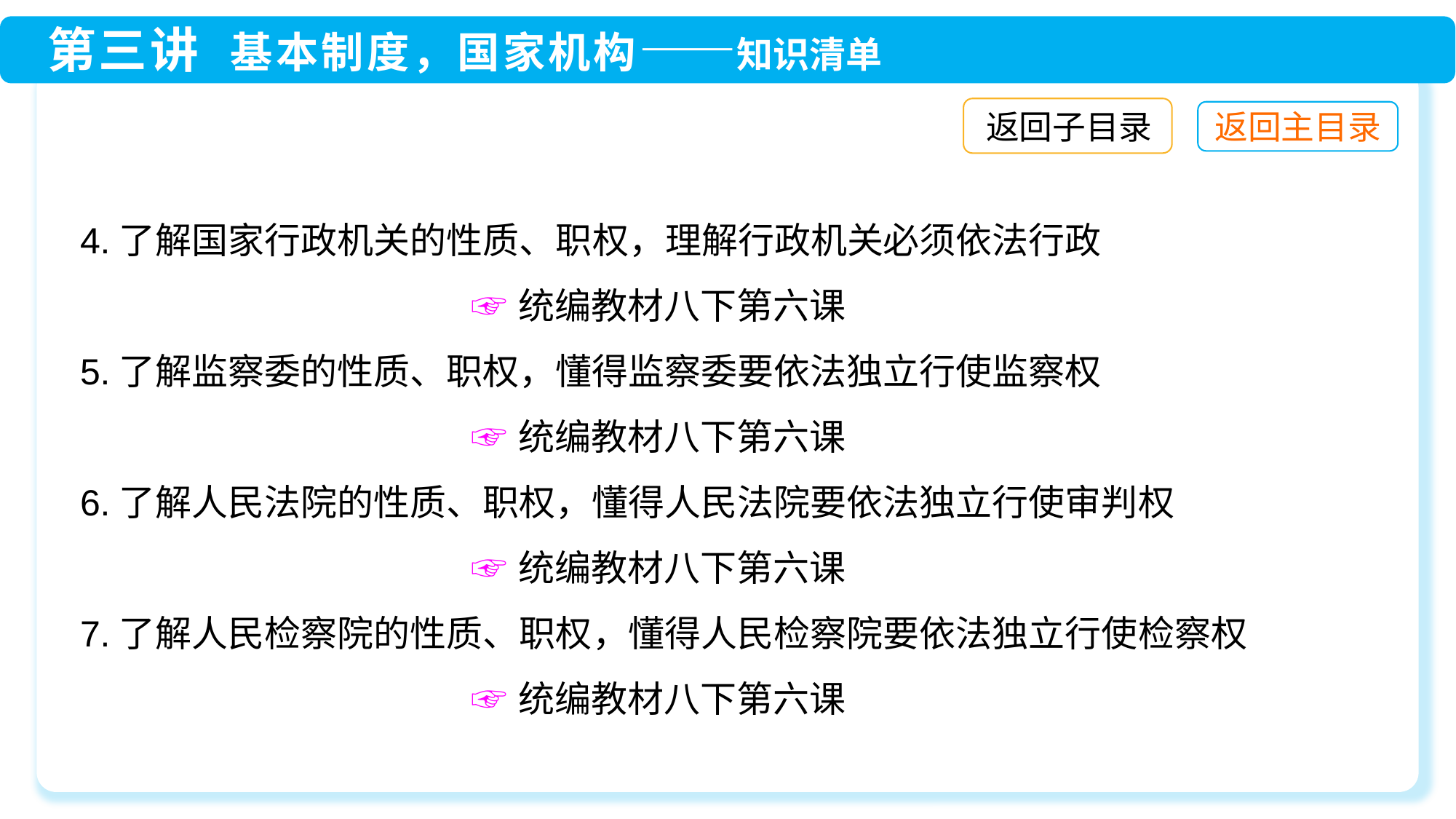

返回子目录
4.了解国家行政机关的性质、职权，理解行政机关必须依法行政
                                                ☞统编教材八下第六课
5.了解监察委的性质、职权，懂得监察委要依法独立行使监察权
                                                ☞统编教材八下第六课
6.了解人民法院的性质、职权，懂得人民法院要依法独立行使审判权
                                                ☞统编教材八下第六课
7.了解人民检察院的性质、职权，懂得人民检察院要依法独立行使检察权
                                                ☞统编教材八下第六课